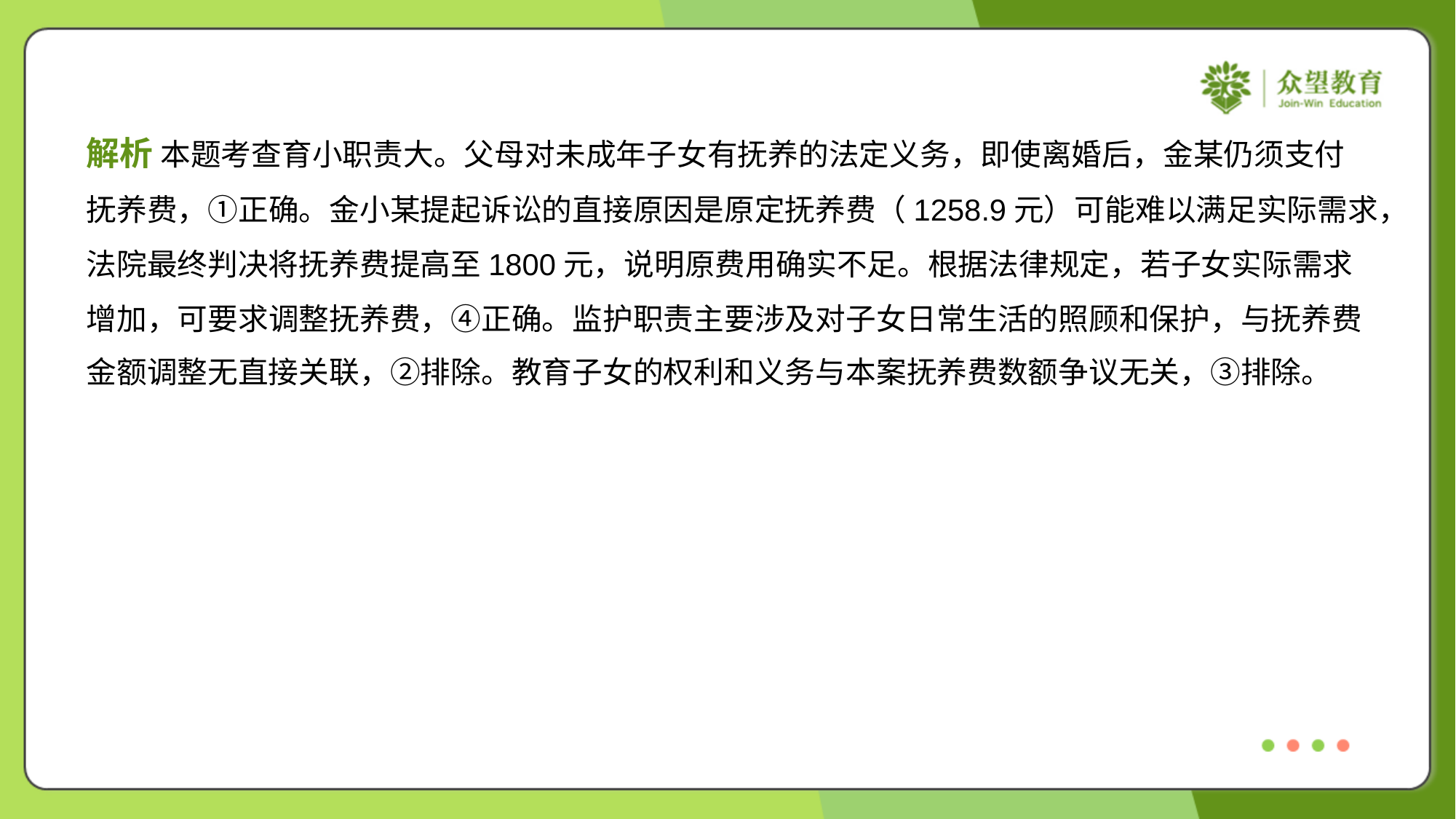

解析 本题考查育小职责大。父母对未成年子女有抚养的法定义务，即使离婚后，金某仍须支付
抚养费，①正确。金小某提起诉讼的直接原因是原定抚养费（1258.9元）可能难以满足实际需求，
法院最终判决将抚养费提高至1800元，说明原费用确实不足。根据法律规定，若子女实际需求
增加，可要求调整抚养费，④正确。监护职责主要涉及对子女日常生活的照顾和保护，与抚养费
金额调整无直接关联，②排除。教育子女的权利和义务与本案抚养费数额争议无关，③排除。